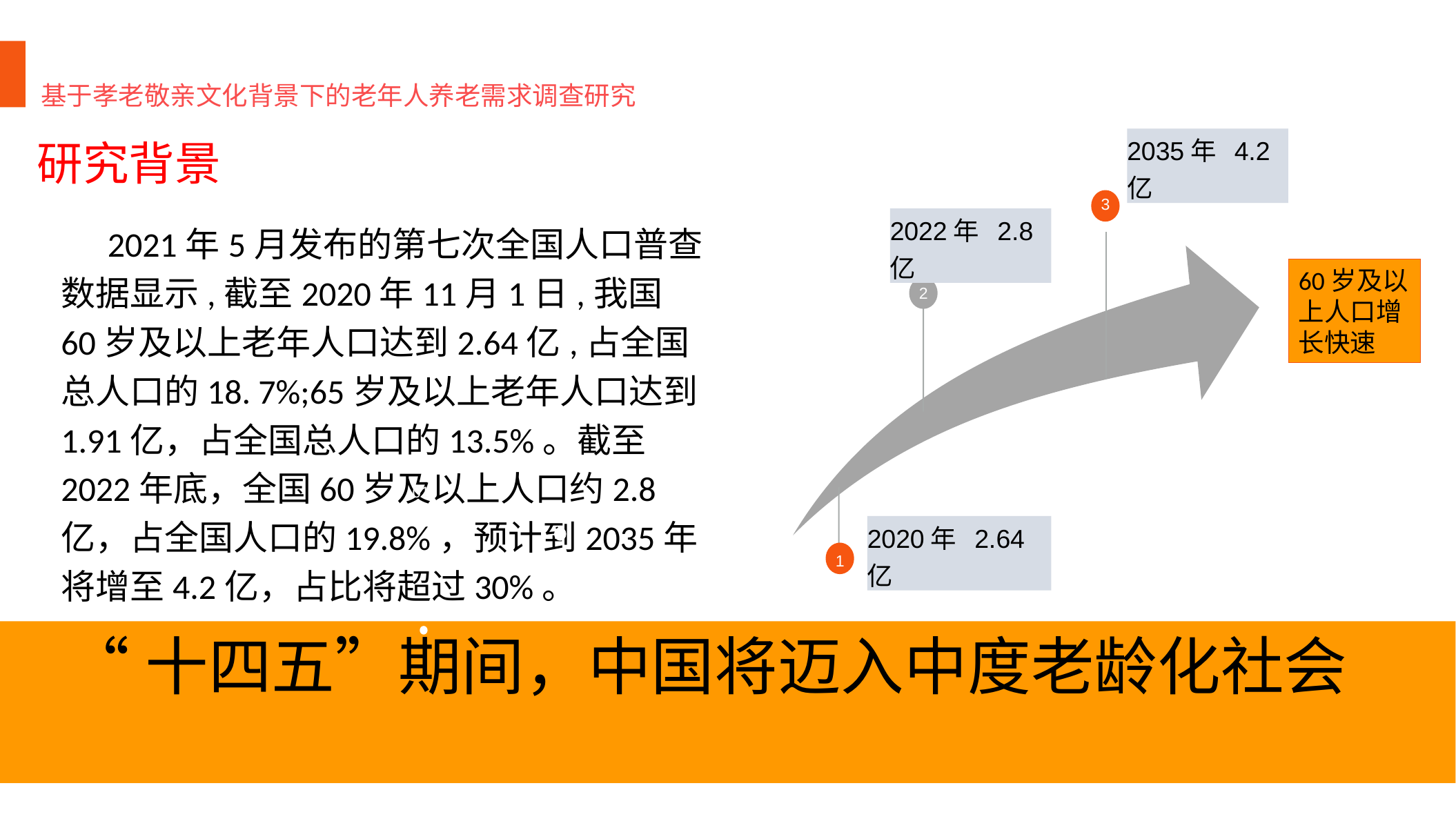

基于孝老敬亲文化背景下的老年人养老需求调查研究
研究背景
2035年  4.2亿

3
      2021年5月发布的第七次全国人口普查数据显示,截至2020年11月1日,我国 60岁及以上老年人口达到2.64亿,占全国总人口的18. 7%;65岁及以上老年人口达到1.91亿，占全国总人口的13.5%。截至2022年底，全国60岁及以上人口约2.8亿，占全国人口的19.8%，预计到2035年将增至4.2亿，占比将超过30%。
2022年  2.8亿

60岁及以上人口增长快速

2

01

2020年  2.64亿

1
    “十四五”期间，中国将迈入中度老龄化社会